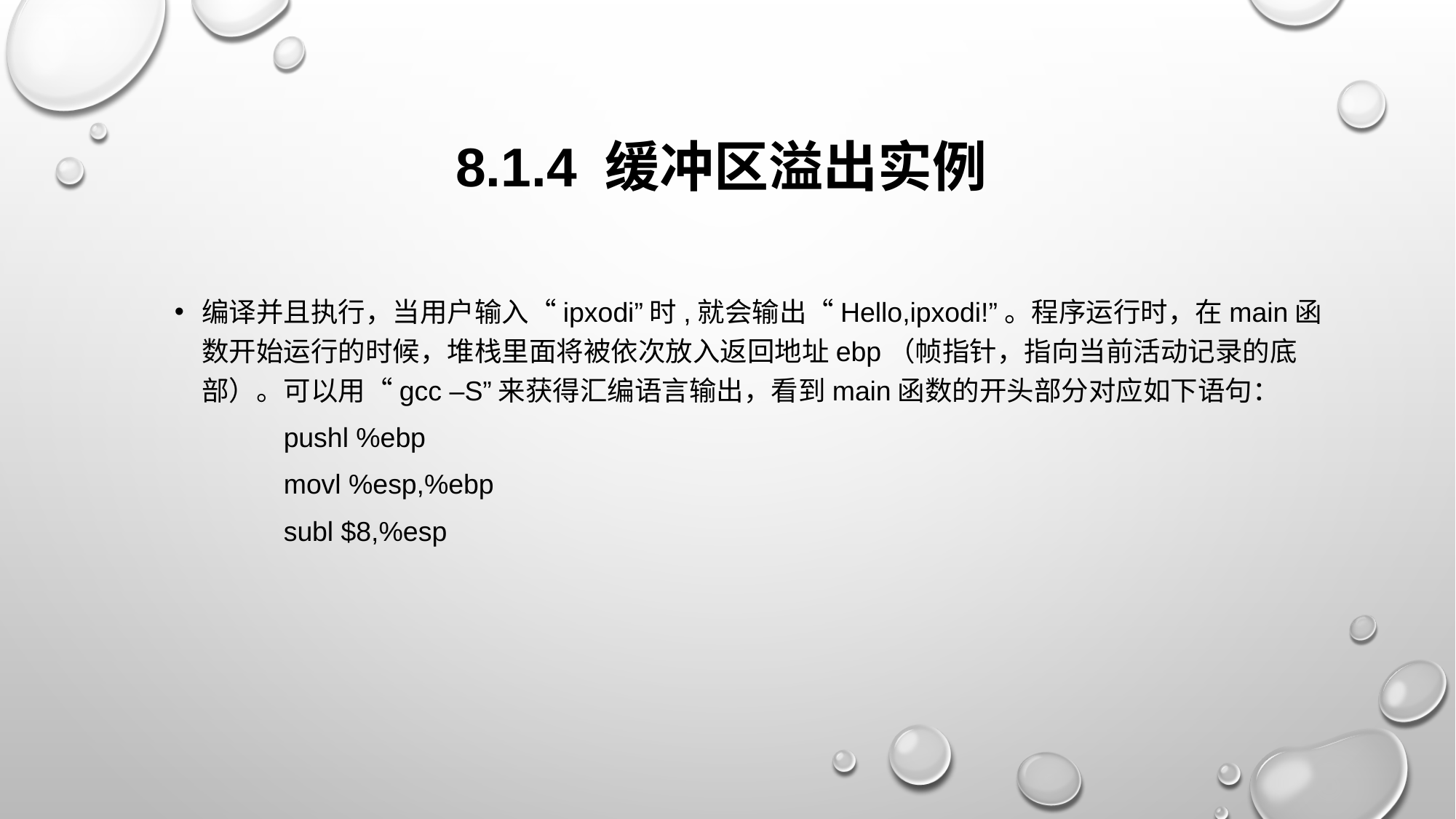

# 8.1.4 缓冲区溢出实例
编译并且执行，当用户输入“ipxodi”时,就会输出“Hello,ipxodi!”。程序运行时，在main函数开始运行的时候，堆栈里面将被依次放入返回地址ebp（帧指针，指向当前活动记录的底部）。可以用“gcc –S”来获得汇编语言输出，看到main函数的开头部分对应如下语句：
	pushl %ebp
	movl %esp,%ebp
	subl $8,%esp